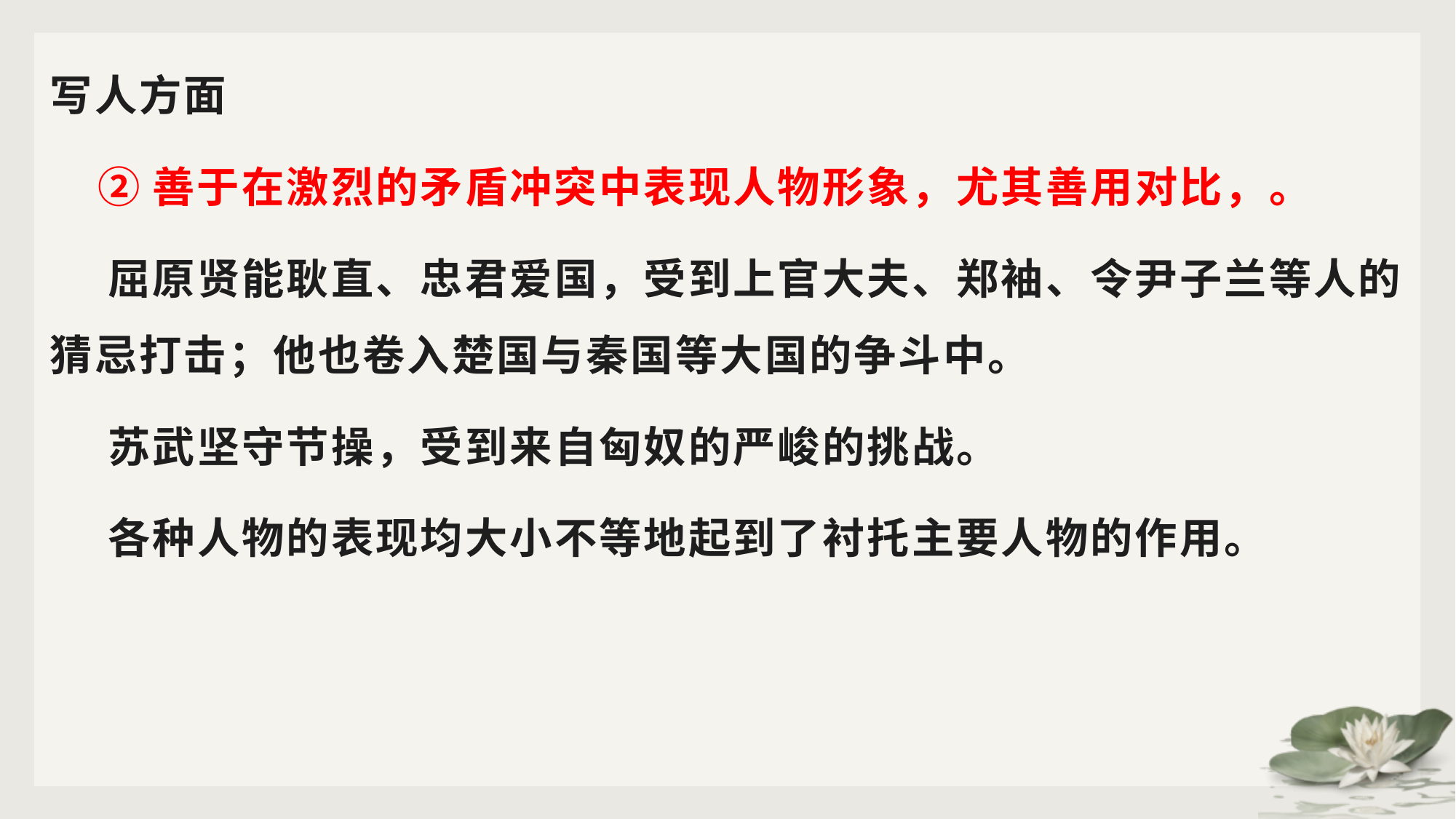

写人方面
    ②善于在激烈的矛盾冲突中表现人物形象，尤其善用对比，。
    屈原贤能耿直、忠君爱国，受到上官大夫、郑袖、令尹子兰等人的猜忌打击；他也卷入楚国与秦国等大国的争斗中。
    苏武坚守节操，受到来自匈奴的严峻的挑战。
    各种人物的表现均大小不等地起到了衬托主要人物的作用。